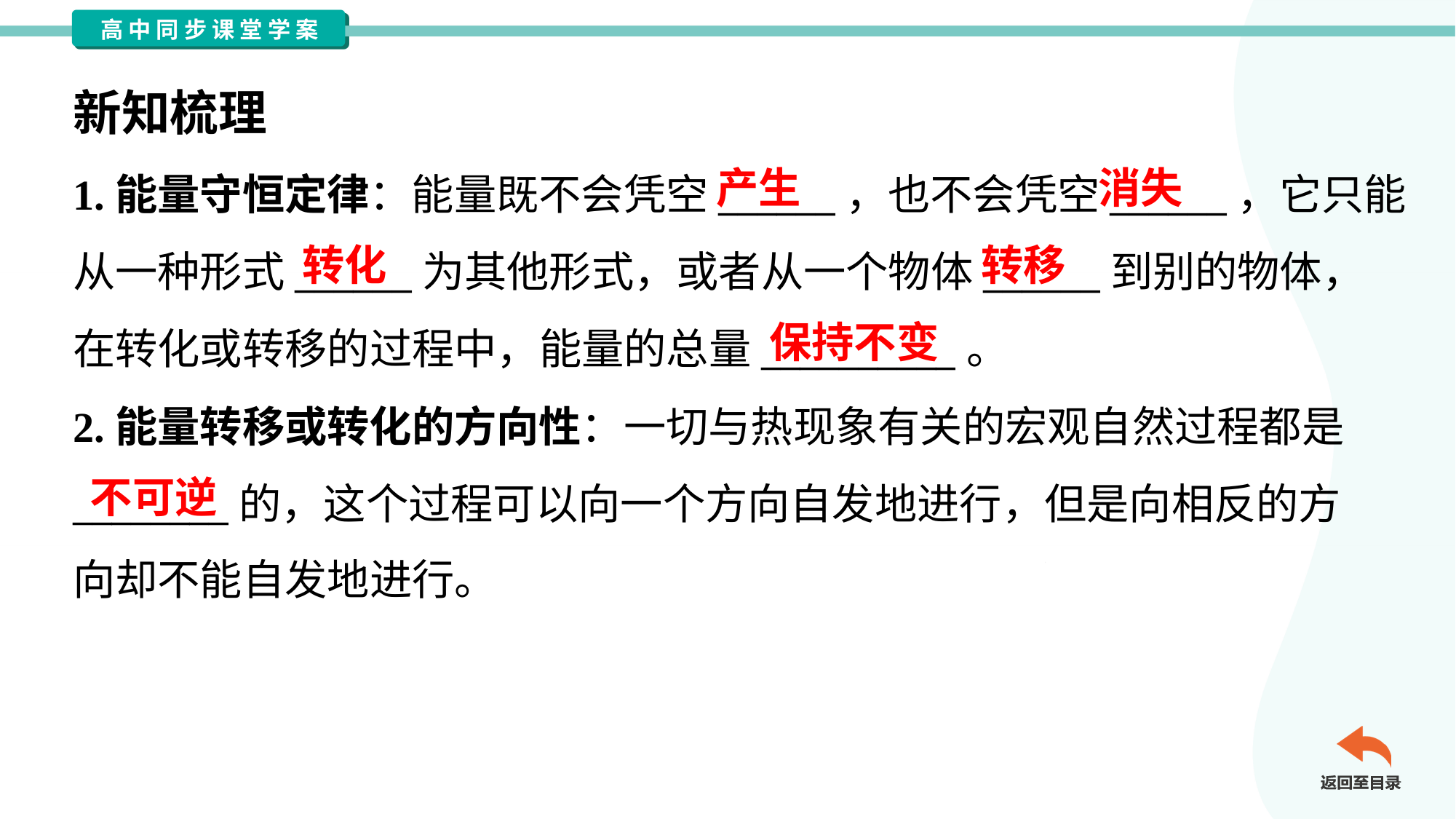

新知梳理
产生
消失
1.能量守恒定律：能量既不会凭空______，也不会凭空______，它只能
从一种形式______为其他形式，或者从一个物体______到别的物体，
在转化或转移的过程中，能量的总量__________。
2.能量转移或转化的方向性：一切与热现象有关的宏观自然过程都是
________的，这个过程可以向一个方向自发地进行，但是向相反的方
向却不能自发地进行。
转化
转移
保持不变
不可逆